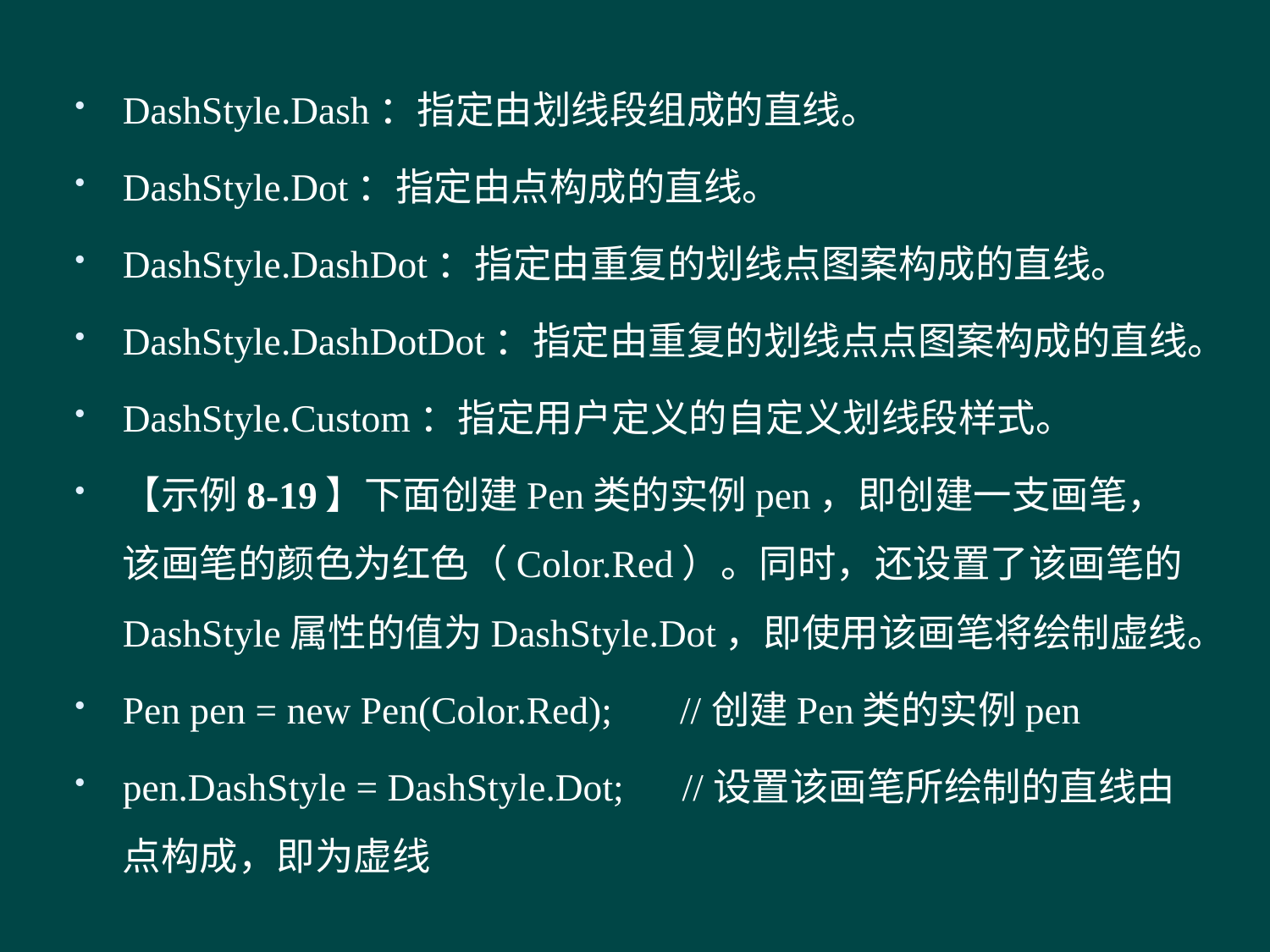

#
DashStyle.Dash：指定由划线段组成的直线。
DashStyle.Dot：指定由点构成的直线。
DashStyle.DashDot：指定由重复的划线点图案构成的直线。
DashStyle.DashDotDot：指定由重复的划线点点图案构成的直线。
DashStyle.Custom：指定用户定义的自定义划线段样式。
【示例8-19】下面创建Pen类的实例pen，即创建一支画笔，该画笔的颜色为红色（Color.Red）。同时，还设置了该画笔的DashStyle属性的值为DashStyle.Dot，即使用该画笔将绘制虚线。
Pen pen = new Pen(Color.Red);       //创建Pen类的实例pen
pen.DashStyle = DashStyle.Dot;      //设置该画笔所绘制的直线由点构成，即为虚线